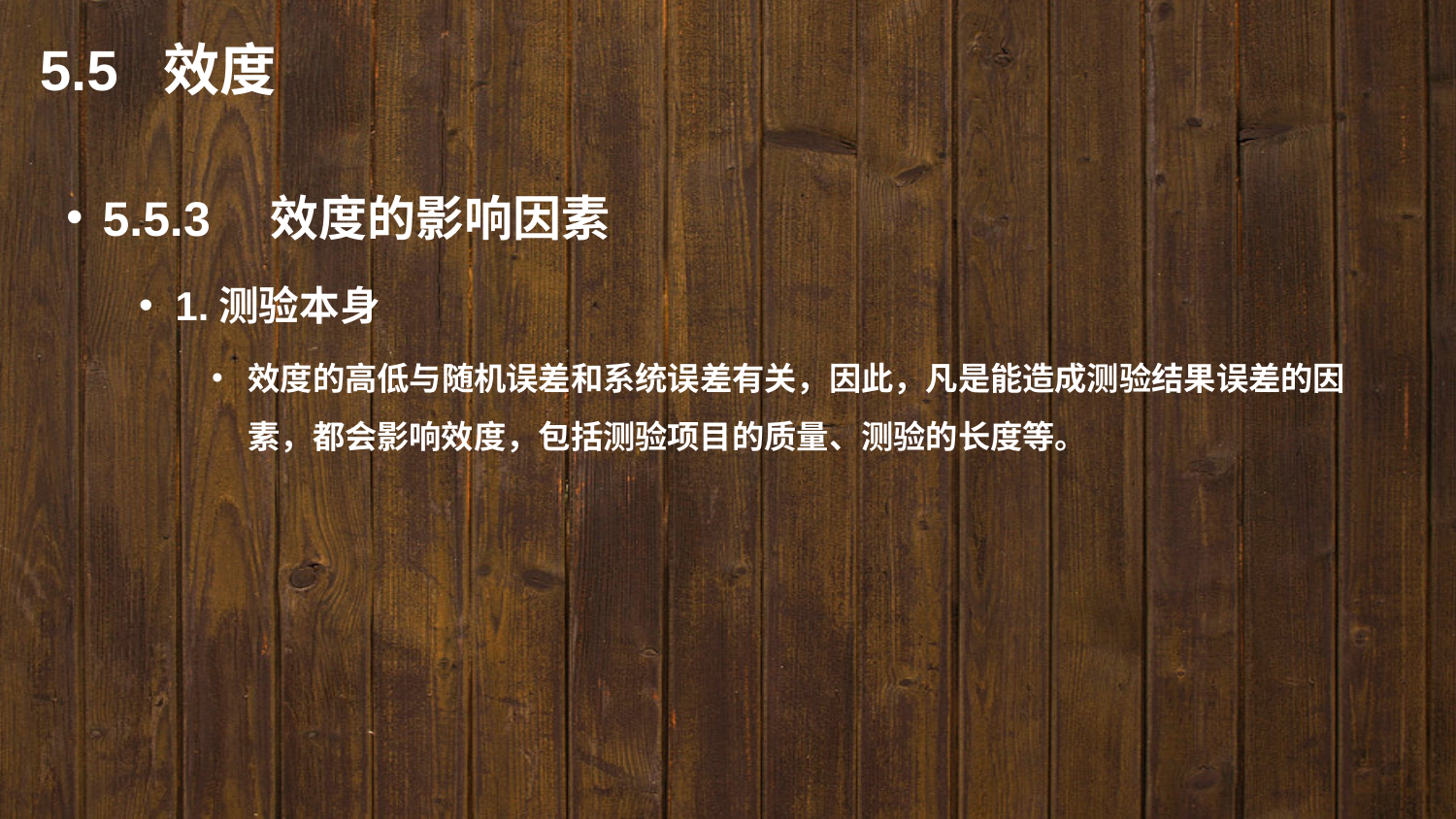

5.5  效度
5.5.3　效度的影响因素
1.测验本身
效度的高低与随机误差和系统误差有关，因此，凡是能造成测验结果误差的因素，都会影响效度，包括测验项目的质量、测验的长度等。